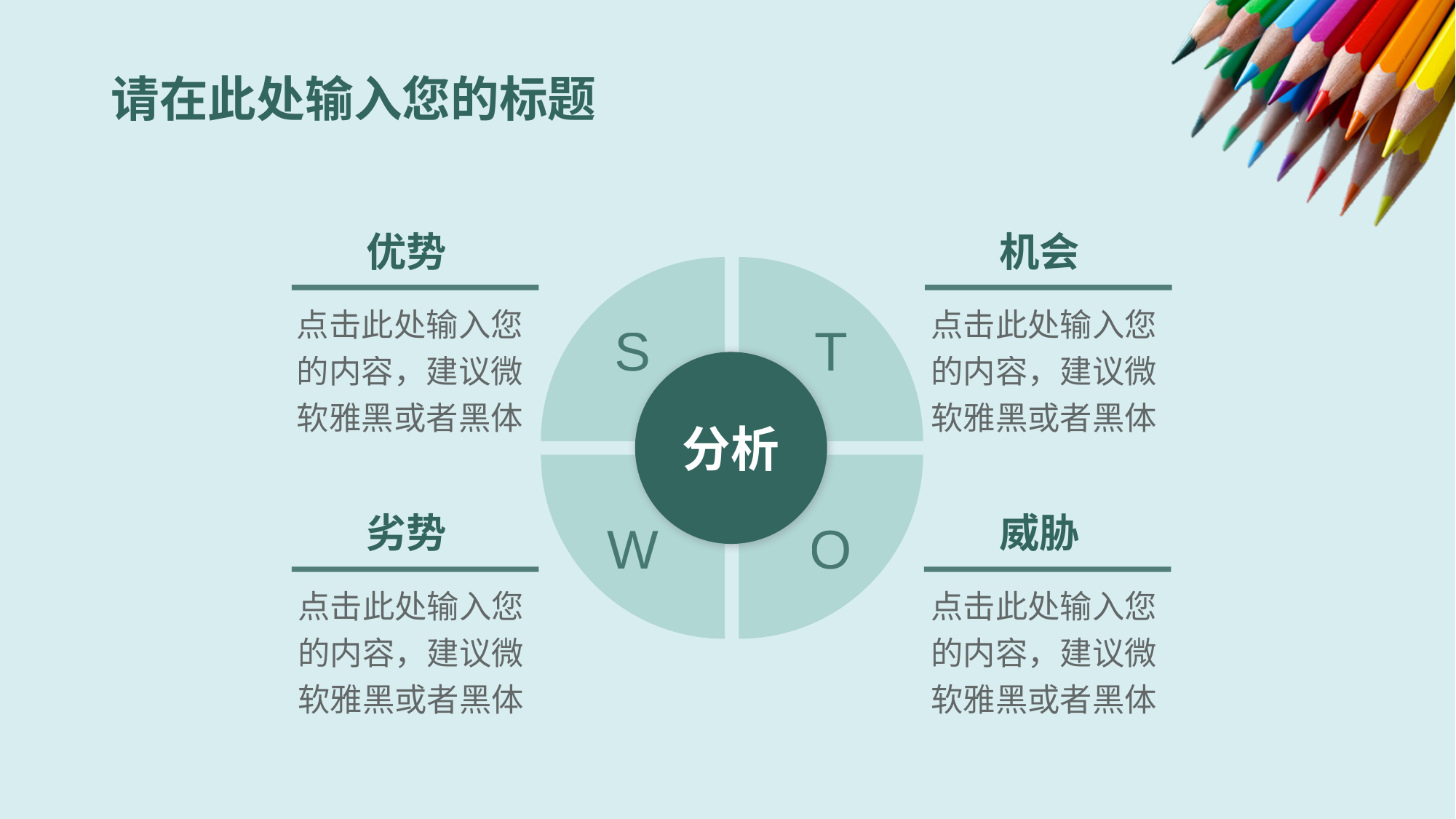

# 请在此处输入您的标题
优势
机会
S
T

点击此处输入您的内容，建议微软雅黑或者黑体
点击此处输入您的内容，建议微软雅黑或者黑体
分析
W
O
劣势
威胁

点击此处输入您的内容，建议微软雅黑或者黑体
点击此处输入您的内容，建议微软雅黑或者黑体